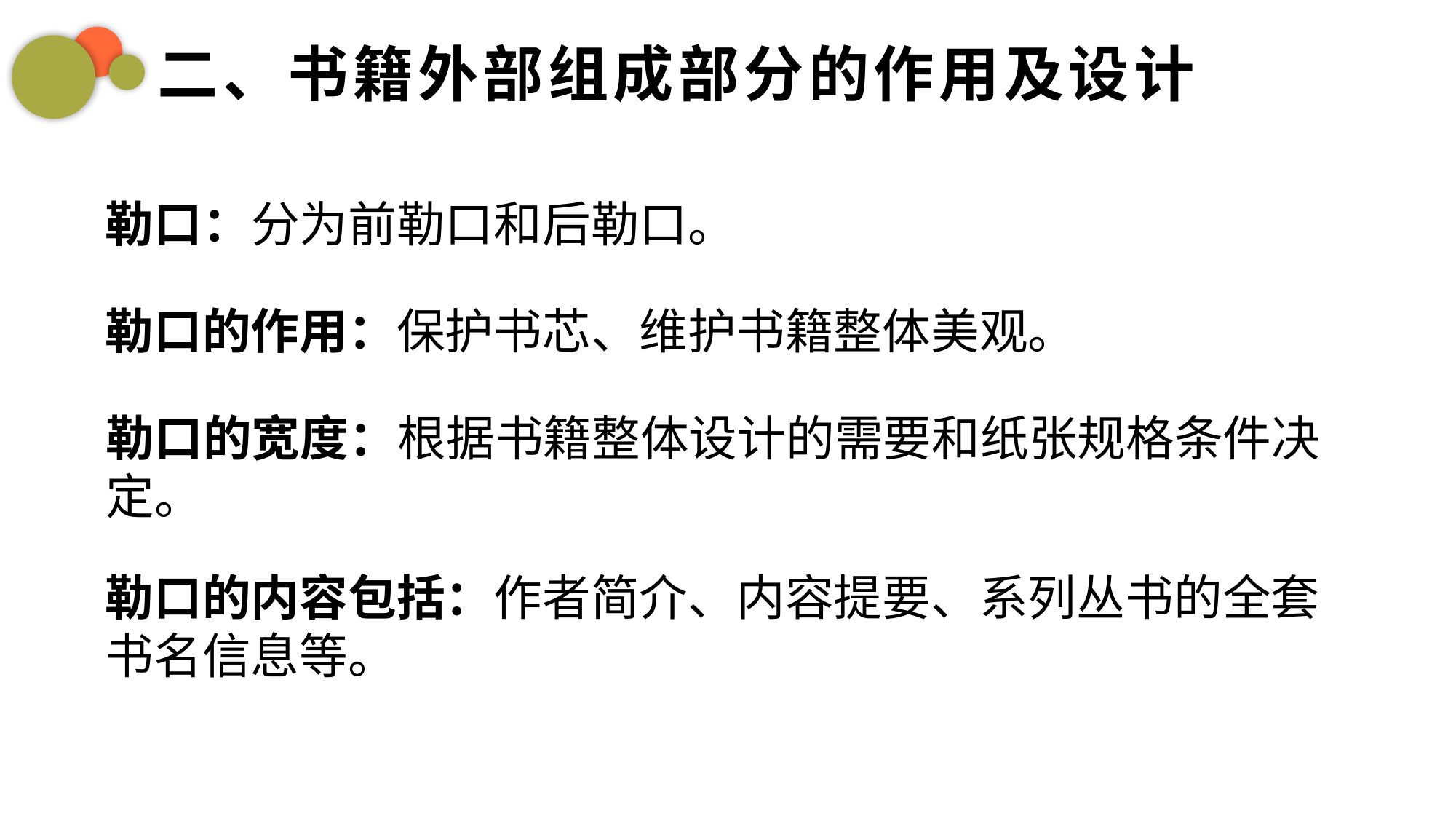

二、书籍外部组成部分的作用及设计
勒口：分为前勒口和后勒口。
勒口的作用：保护书芯、维护书籍整体美观。
勒口的宽度：根据书籍整体设计的需要和纸张规格条件决定。
勒口的内容包括：作者简介、内容提要、系列丛书的全套书名信息等。